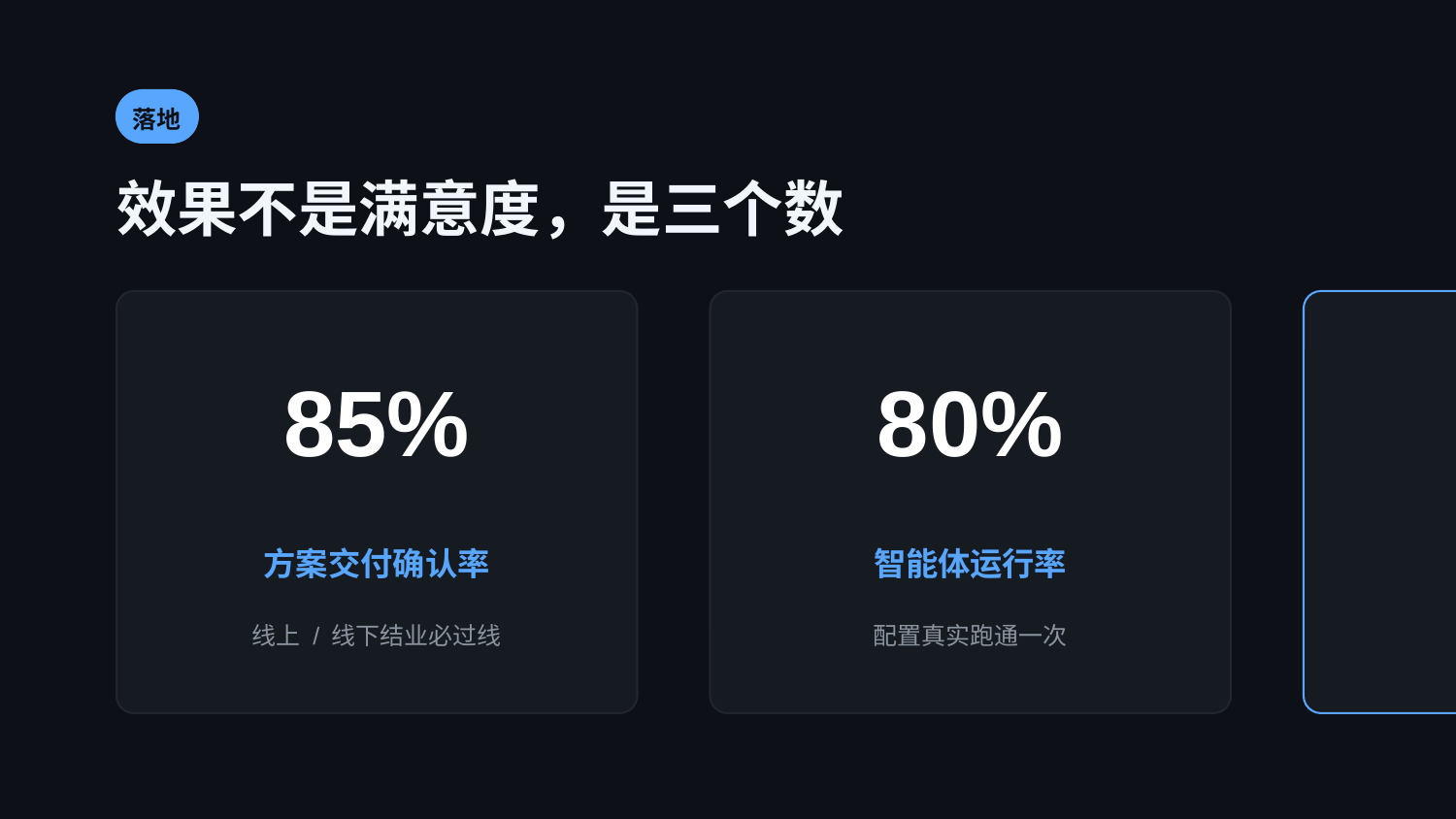

落地
效果不是满意度，是三个数

85%
80%
40%
方案交付确认率
智能体运行率
30 天首单率
线上 / 线下结业必过线
配置真实跑通一次
陪跑期内完成首单
💡 每期出一张《效果卡》，既是运营复盘，也是下一期最硬的招生素材。